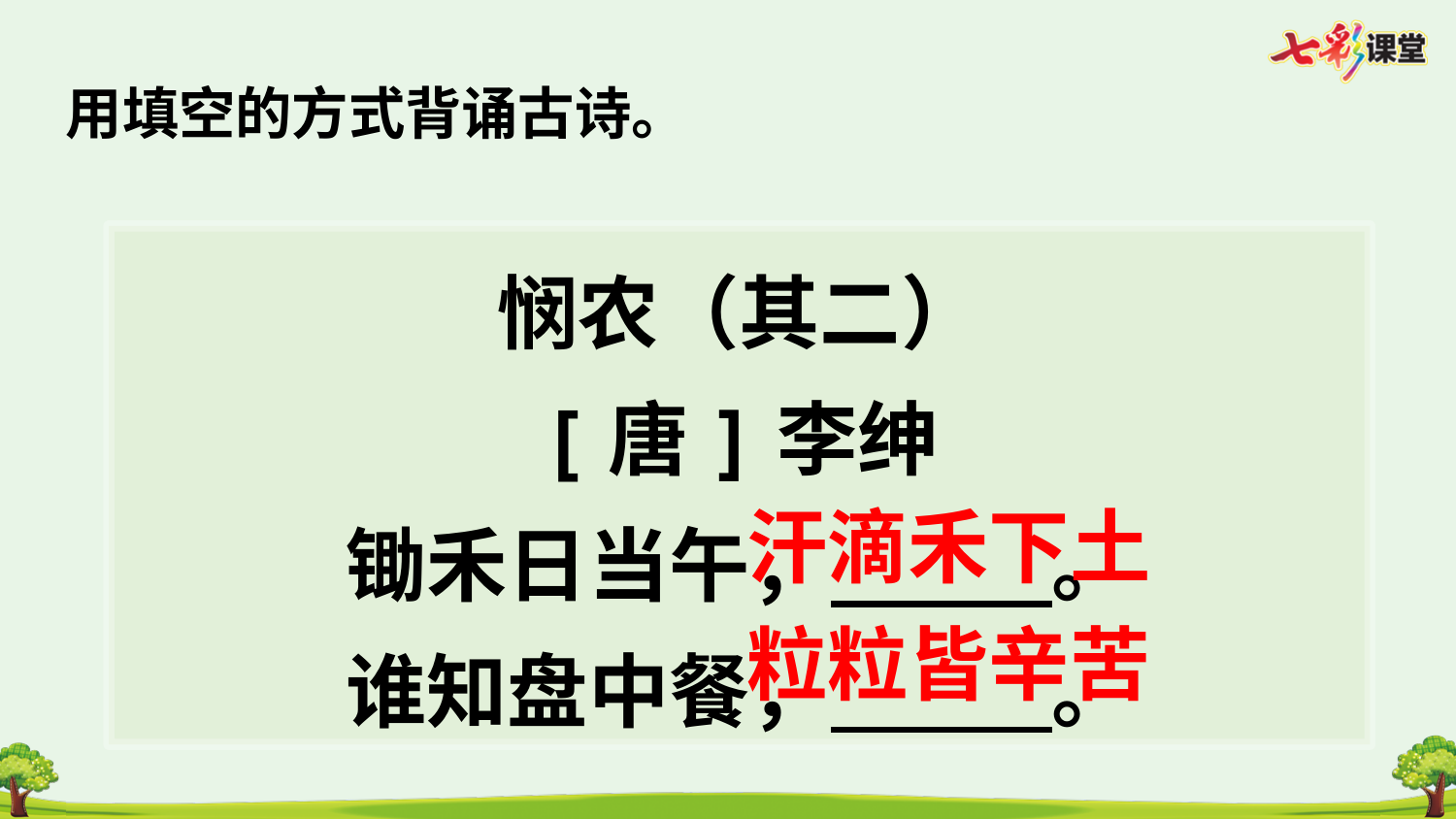

用填空的方式背诵古诗。
悯农（其二）
[唐]李绅
锄禾日当午，            。
谁知盘中餐，            。
汗滴禾下土
粒粒皆辛苦